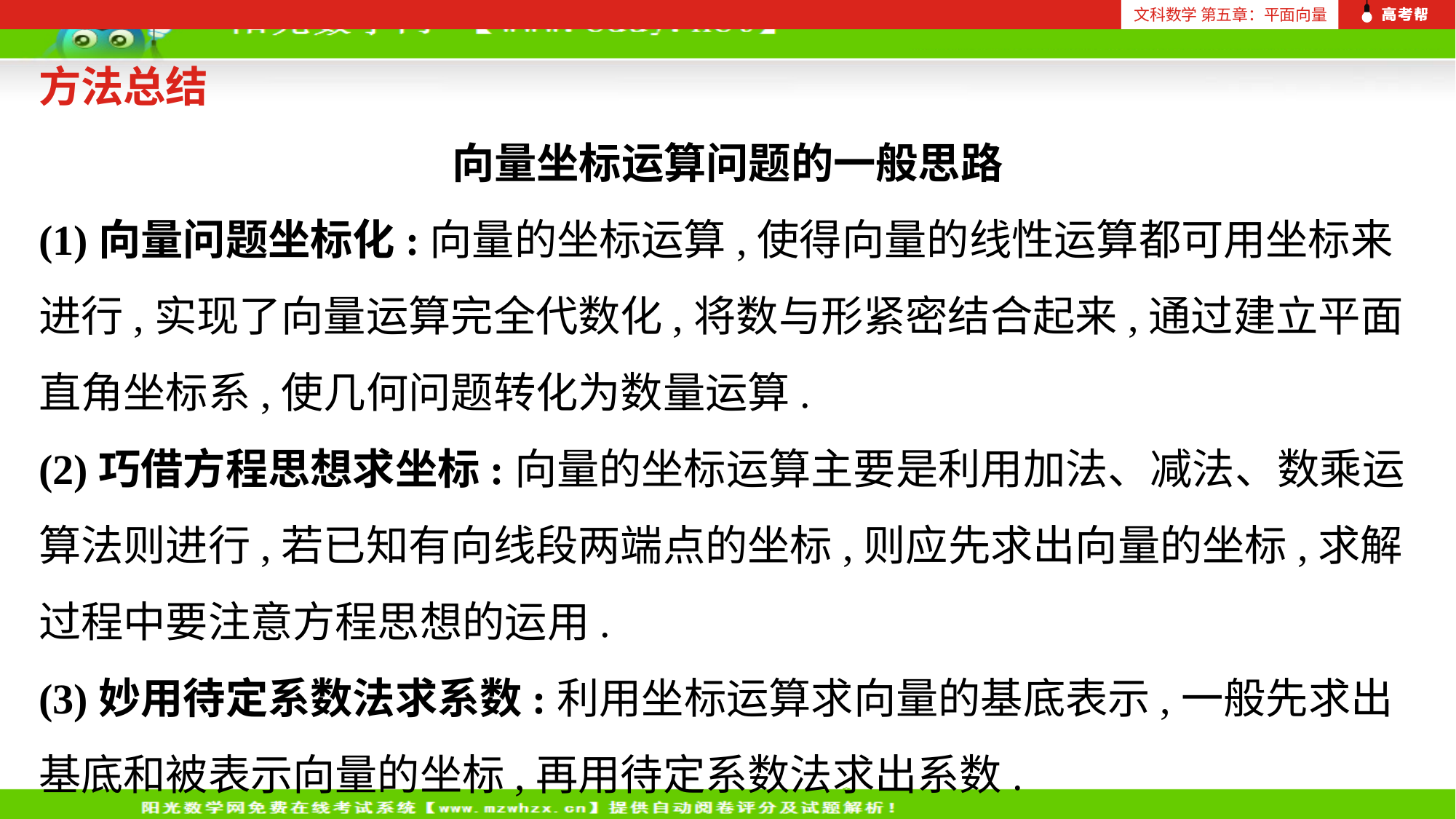

文科数学 第五章：平面向量

方法总结
向量坐标运算问题的一般思路
(1)向量问题坐标化:向量的坐标运算,使得向量的线性运算都可用坐标来进行,实现了向量运算完全代数化,将数与形紧密结合起来,通过建立平面直角坐标系,使几何问题转化为数量运算.
(2)巧借方程思想求坐标:向量的坐标运算主要是利用加法、减法、数乘运算法则进行,若已知有向线段两端点的坐标,则应先求出向量的坐标,求解过程中要注意方程思想的运用.
(3)妙用待定系数法求系数:利用坐标运算求向量的基底表示,一般先求出基底和被表示向量的坐标,再用待定系数法求出系数.